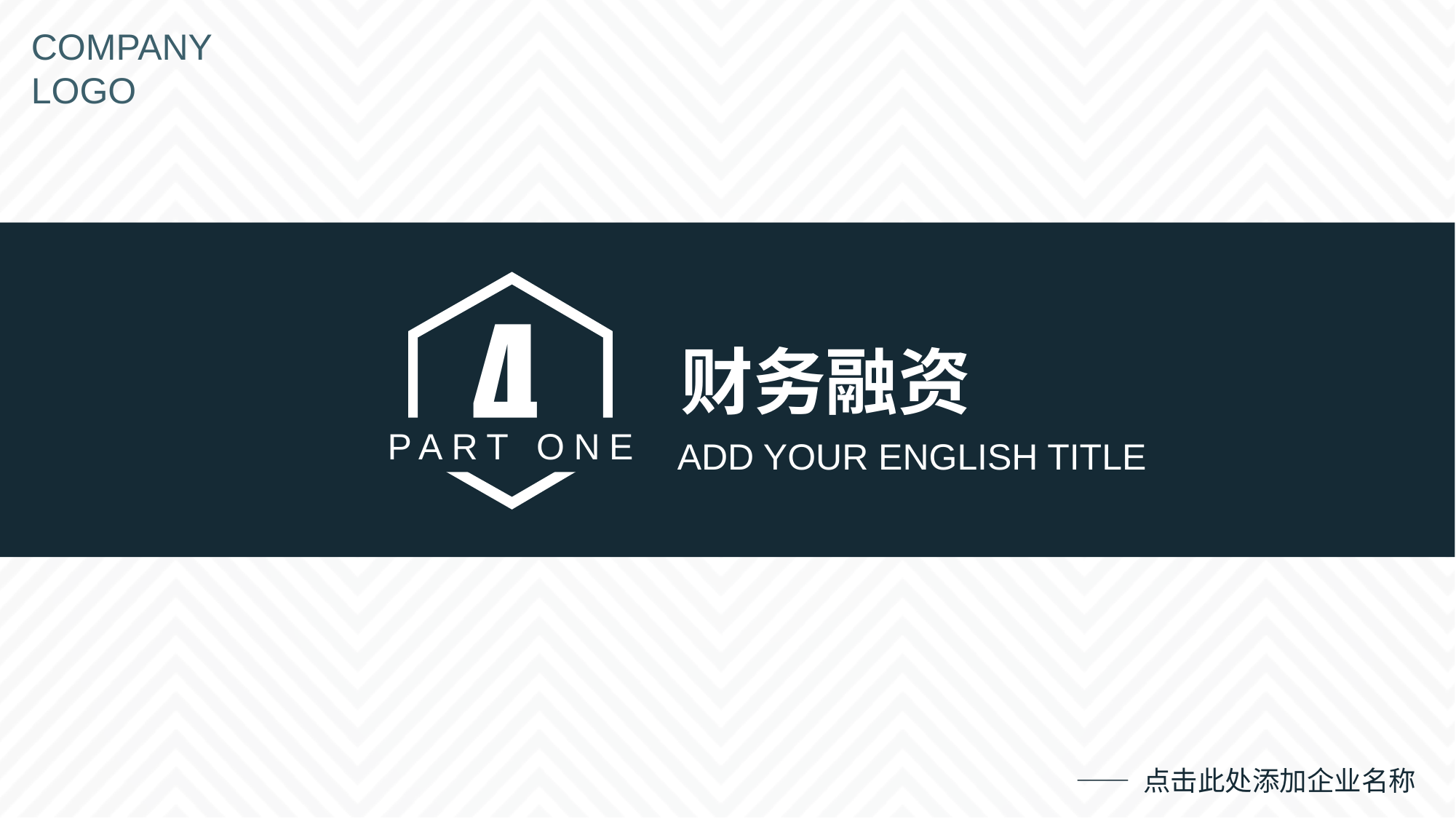

COMPANY
LOGO

4
财务融资
PART ONE
ADD YOUR ENGLISH TITLE
—— 点击此处添加企业名称